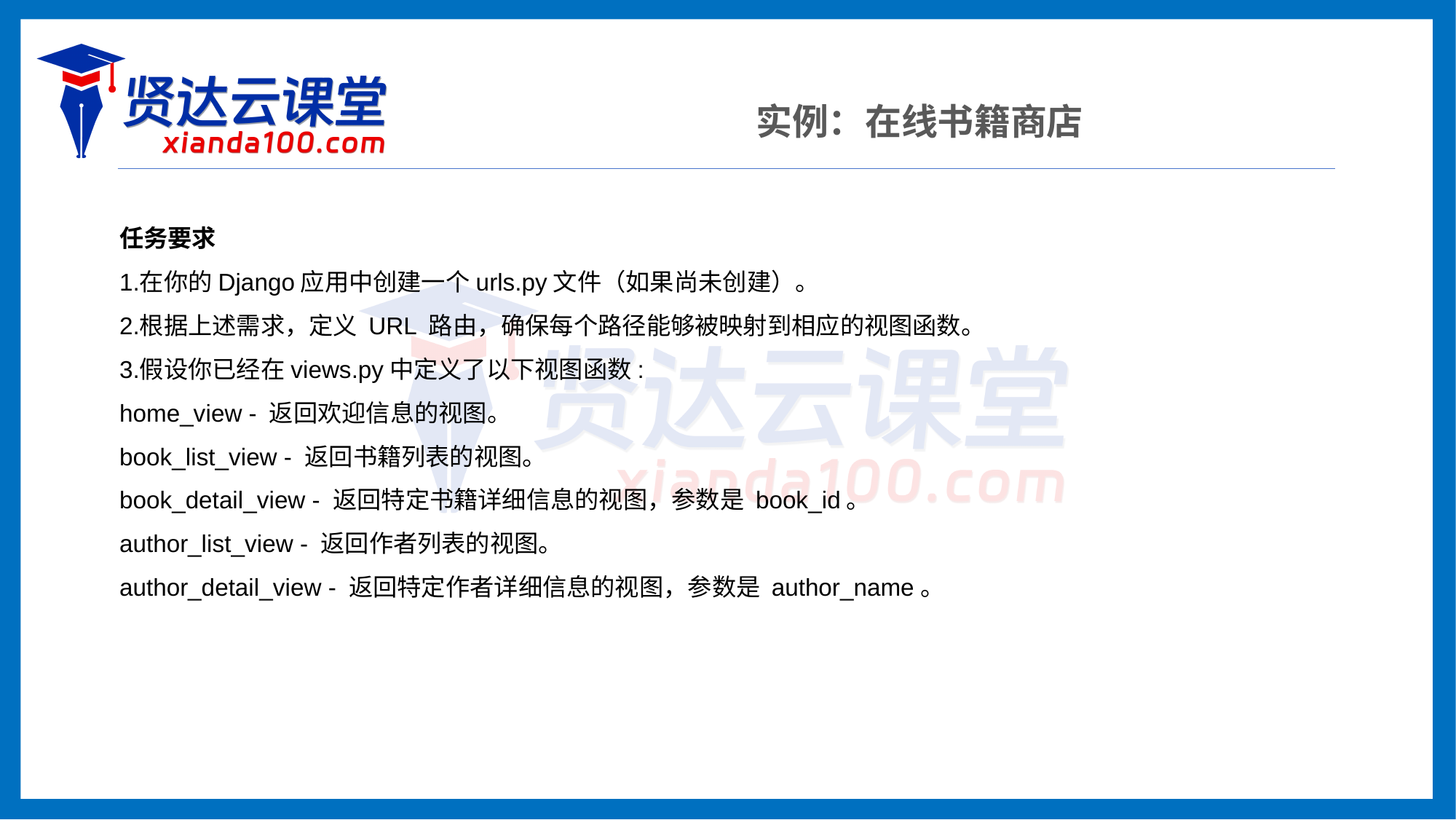

实例：在线书籍商店
任务要求
在你的Django应用中创建一个urls.py文件（如果尚未创建）。
根据上述需求，定义 URL 路由，确保每个路径能够被映射到相应的视图函数。
假设你已经在views.py中定义了以下视图函数:
home_view - 返回欢迎信息的视图。
book_list_view - 返回书籍列表的视图。
book_detail_view - 返回特定书籍详细信息的视图，参数是 book_id。
author_list_view - 返回作者列表的视图。
author_detail_view - 返回特定作者详细信息的视图，参数是 author_name。